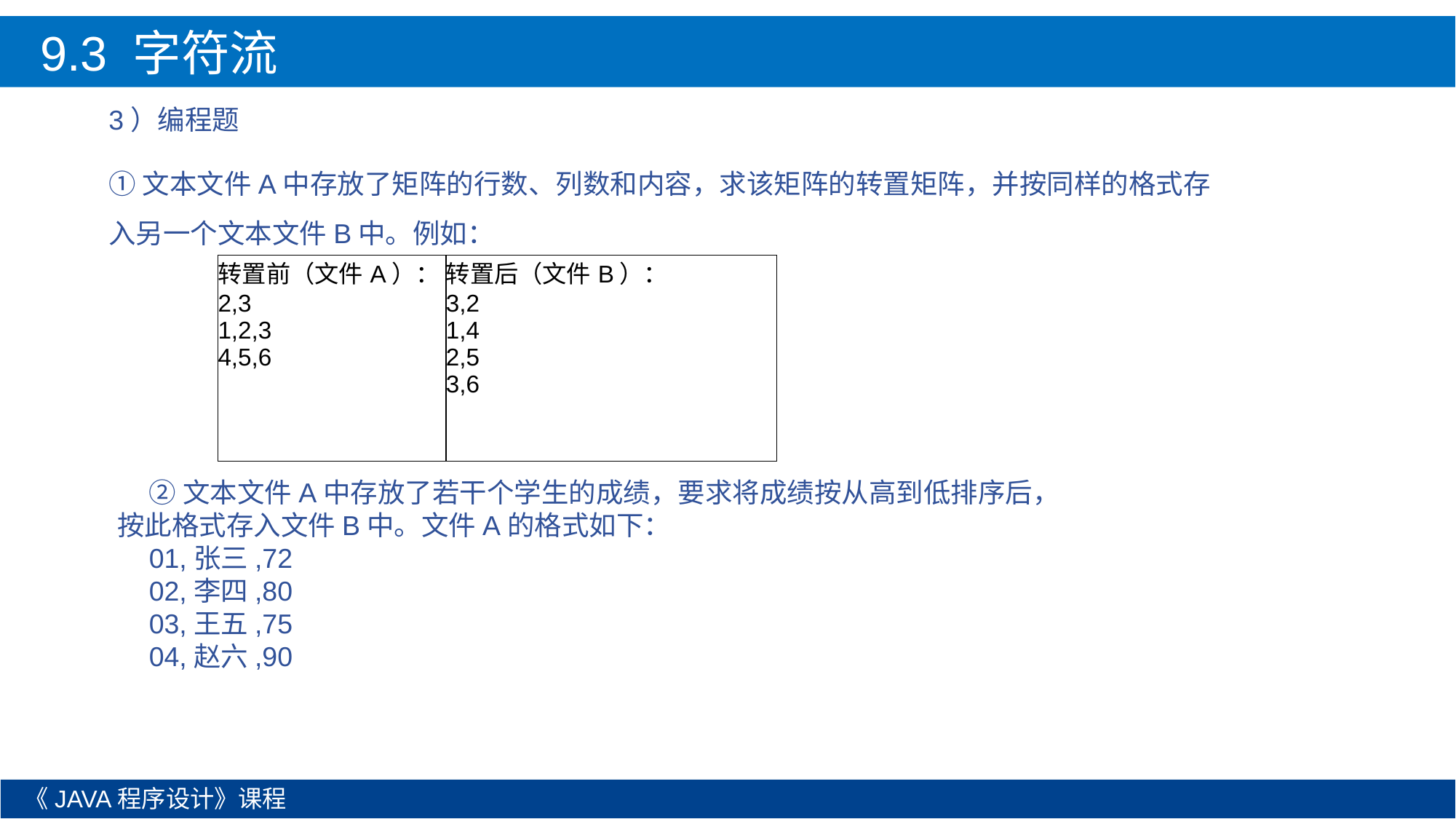

9.3 字符流
3）编程题
①文本文件A中存放了矩阵的行数、列数和内容，求该矩阵的转置矩阵，并按同样的格式存入另一个文本文件B中。例如：
| 转置前（文件A）：2,3 1,2,3 4,5,6 | 转置后（文件B）： 3,2 1,4 2,5 3,6 |
| --- | --- |
②文本文件A中存放了若干个学生的成绩，要求将成绩按从高到低排序后，按此格式存入文件B中。文件A的格式如下：
01,张三,72
02,李四,80
03,王五,75
04,赵六,90

《JAVA程序设计》课程